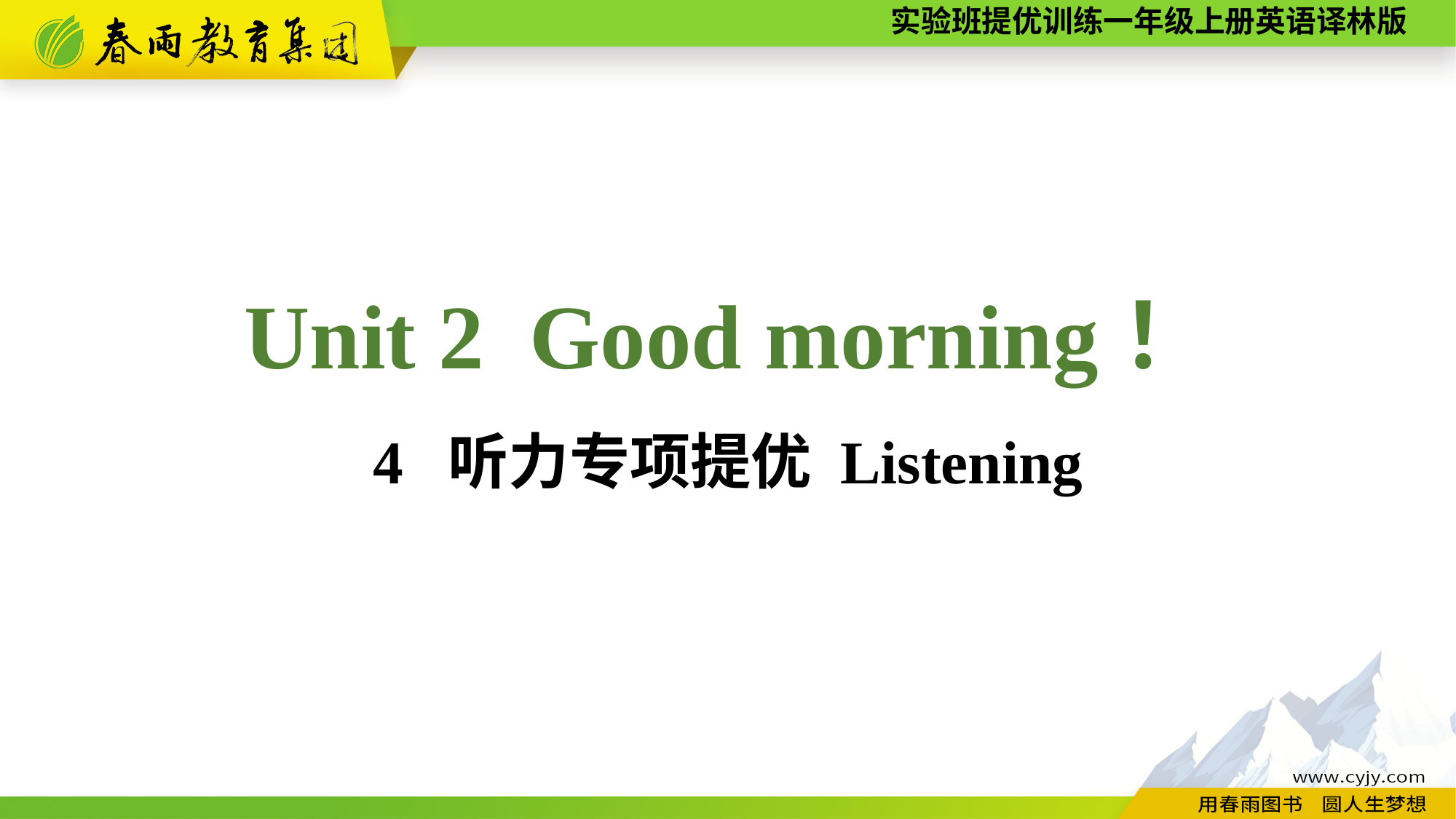

Unit 2  Good morning！
4  听力专项提优 Listening